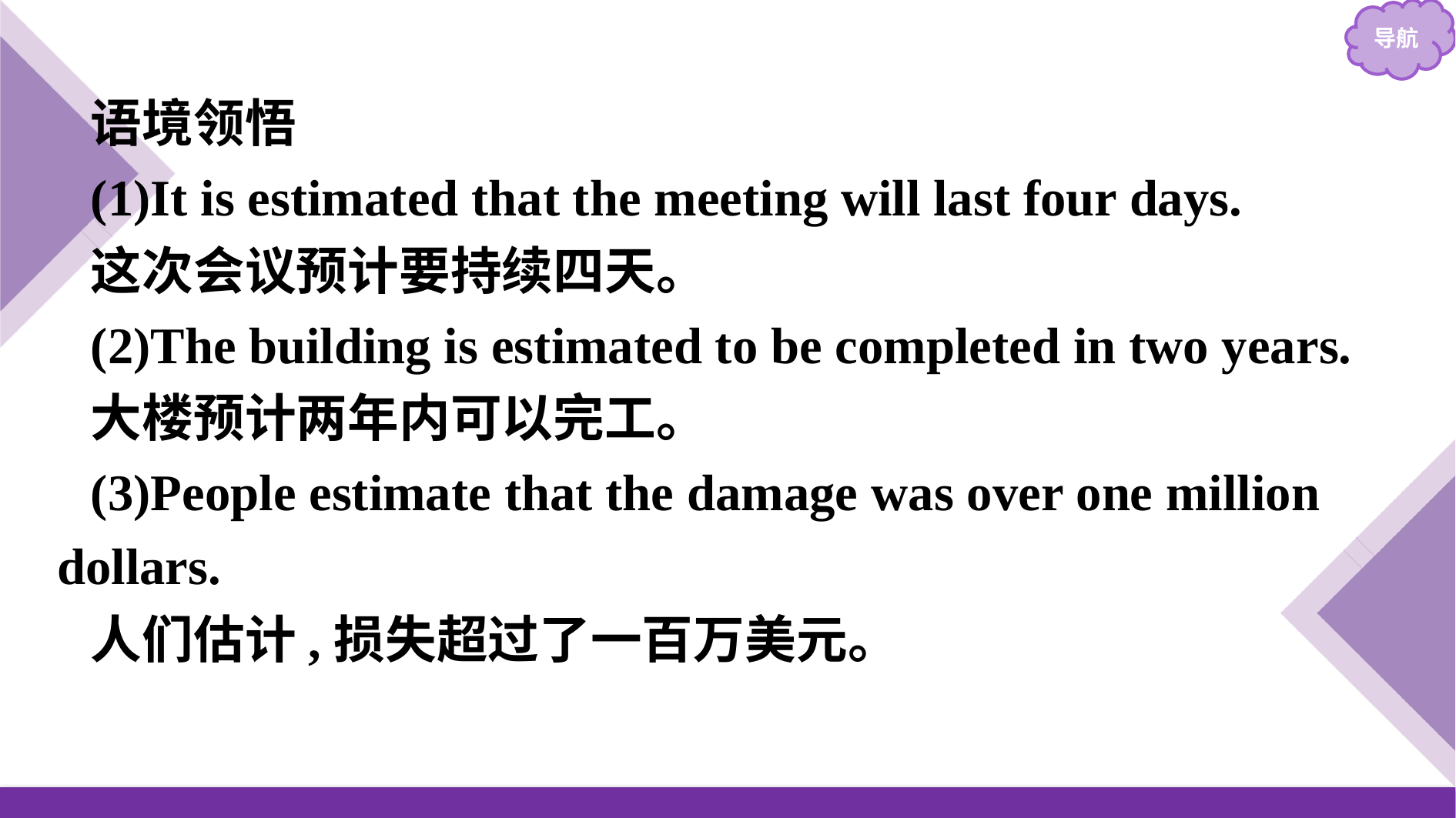

语境领悟
(1)It is estimated that the meeting will last four days.
这次会议预计要持续四天。
(2)The building is estimated to be completed in two years.
大楼预计两年内可以完工。
(3)People estimate that the damage was over one million dollars.
人们估计,损失超过了一百万美元。